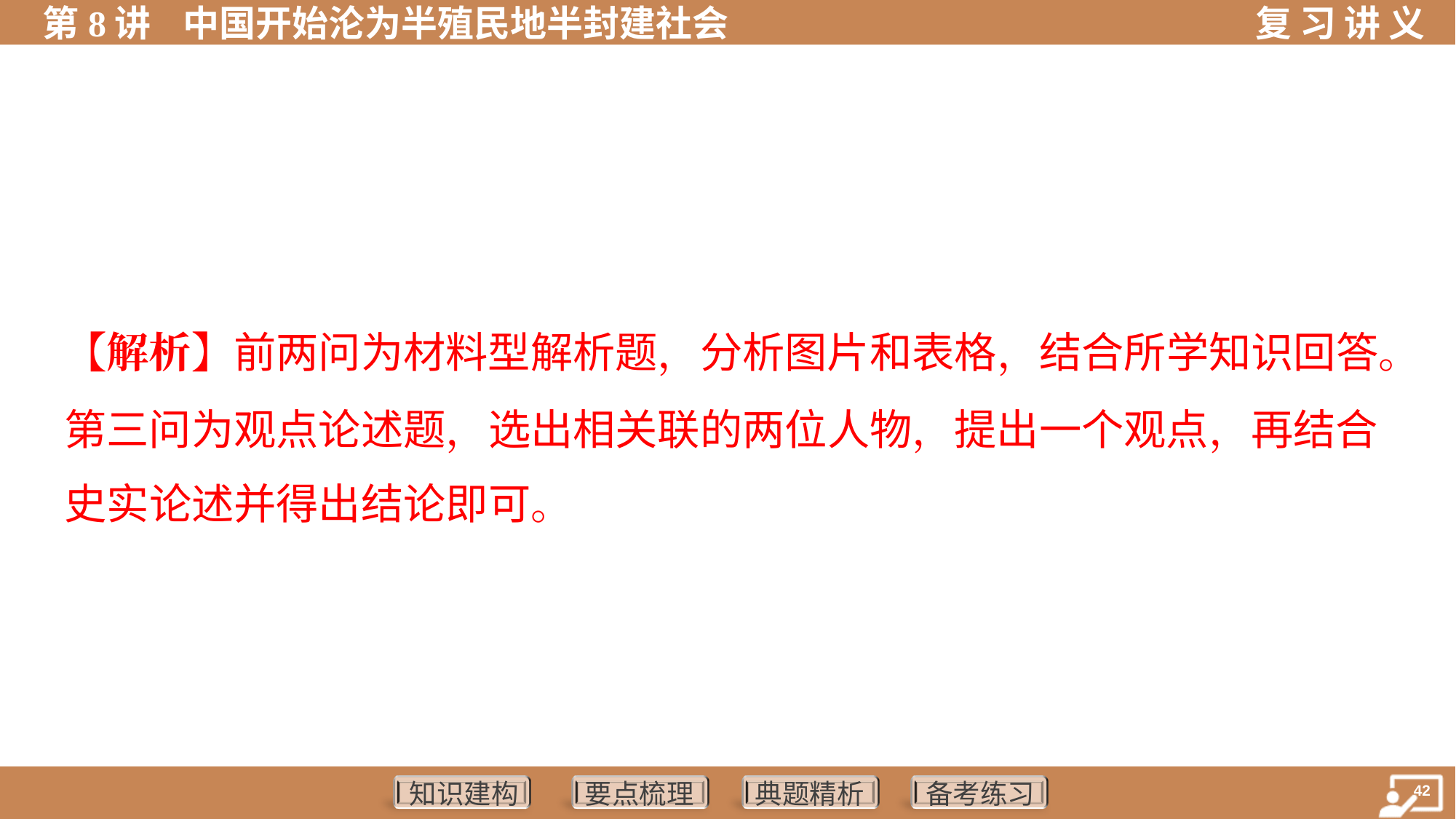

【解析】前两问为材料型解析题，分析图片和表格，结合所学知识回答。
第三问为观点论述题，选出相关联的两位人物，提出一个观点，再结合
史实论述并得出结论即可。